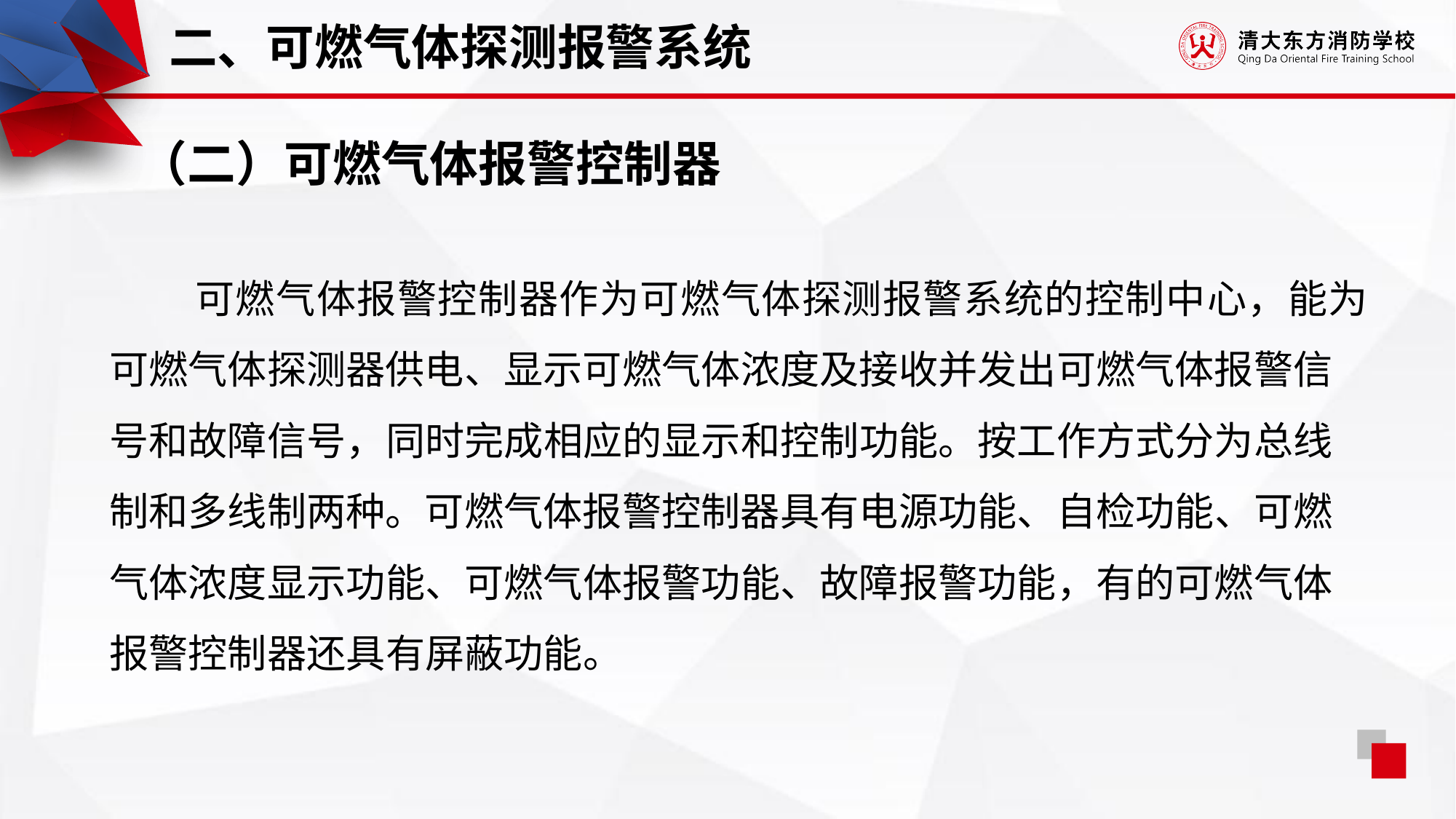

二、可燃气体探测报警系统

（二）可燃气体报警控制器
可燃气体报警控制器作为可燃气体探测报警系统的控制中心，能为可燃气体探测器供电、显示可燃气体浓度及接收并发出可燃气体报警信号和故障信号，同时完成相应的显示和控制功能。按工作方式分为总线制和多线制两种。可燃气体报警控制器具有电源功能、自检功能、可燃气体浓度显示功能、可燃气体报警功能、故障报警功能，有的可燃气体报警控制器还具有屏蔽功能。